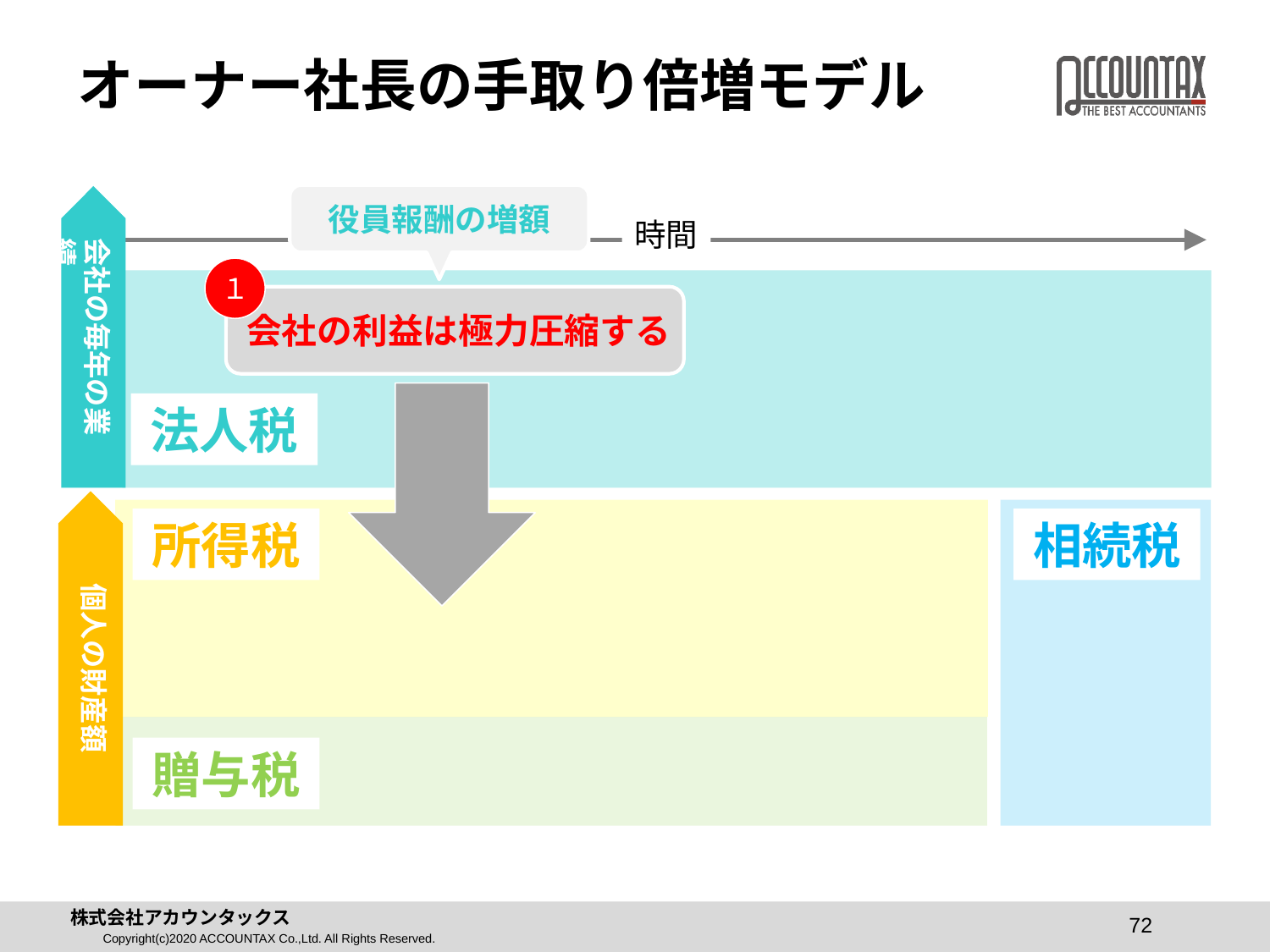

# オーナー社長の手取り倍増モデル

役員報酬の増額
会社の毎年の業績

時間
１

会社の利益は極力圧縮する

法人税
個人の財産額

所得税
相続税

贈与税
72